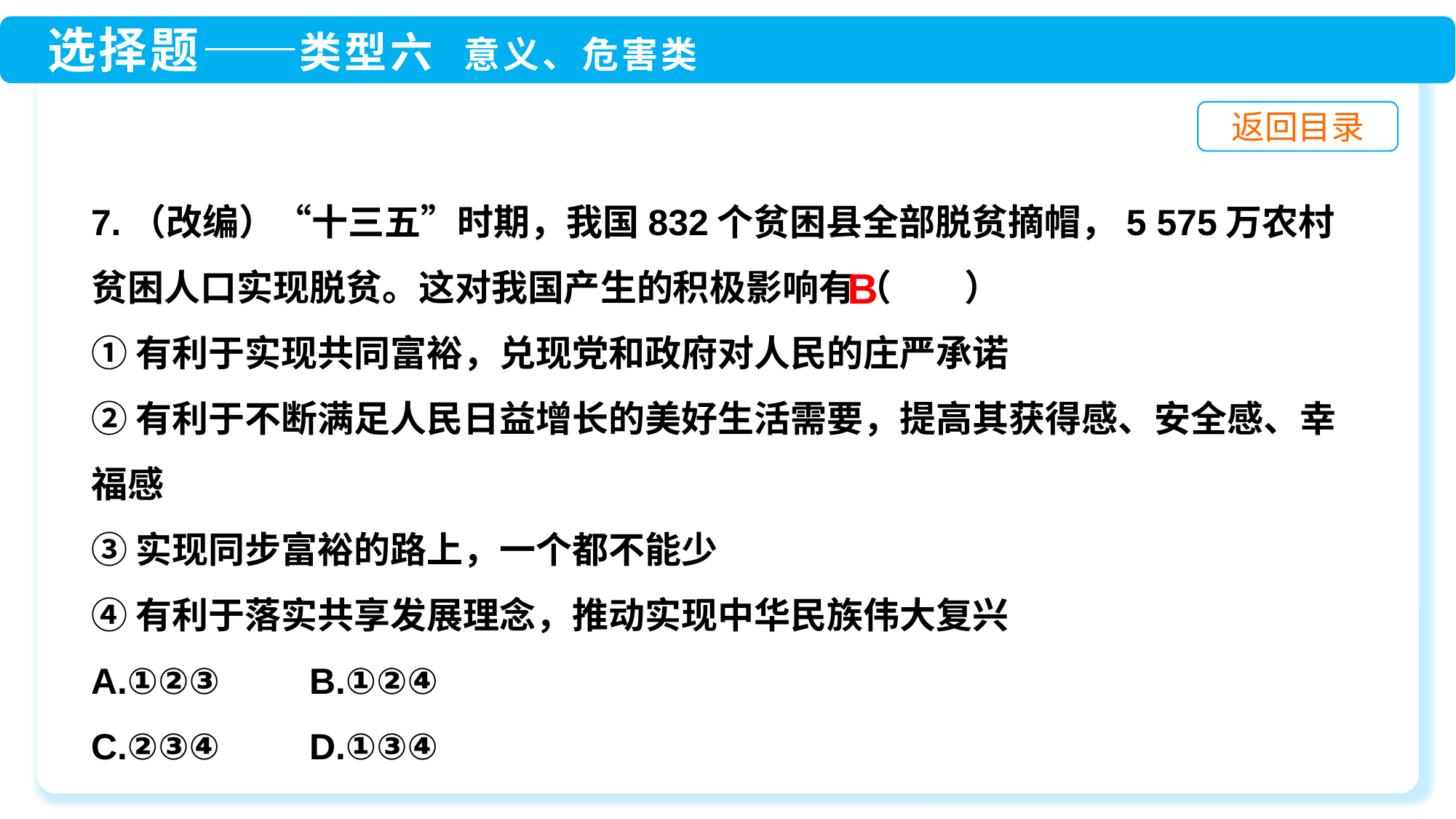

7.（改编）“十三五”时期，我国832个贫困县全部脱贫摘帽，5 575万农村贫困人口实现脱贫。这对我国产生的积极影响有（　　）
①有利于实现共同富裕，兑现党和政府对人民的庄严承诺
②有利于不断满足人民日益增长的美好生活需要，提高其获得感、安全感、幸福感
③实现同步富裕的路上，一个都不能少
④有利于落实共享发展理念，推动实现中华民族伟大复兴
A.①②③	B.①②④
C.②③④	D.①③④

B